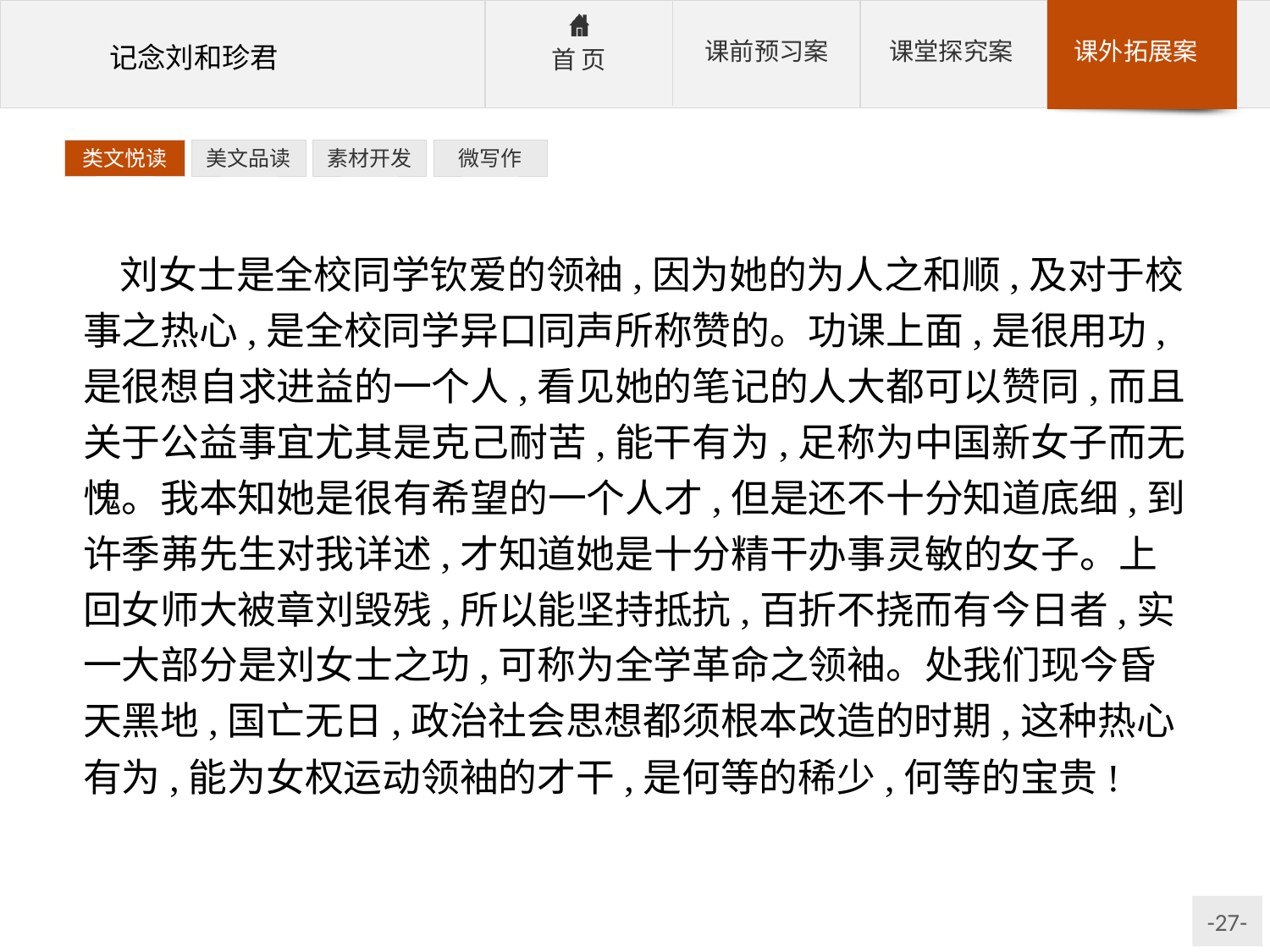

类文悦读
美文品读
素材开发
微写作
刘女士是全校同学钦爱的领袖,因为她的为人之和顺,及对于校事之热心,是全校同学异口同声所称赞的。功课上面,是很用功,是很想自求进益的一个人,看见她的笔记的人大都可以赞同,而且关于公益事宜尤其是克己耐苦,能干有为,足称为中国新女子而无愧。我本知她是很有希望的一个人才,但是还不十分知道底细,到许季茀先生对我详述,才知道她是十分精干办事灵敏的女子。上回女师大被章刘毁残,所以能坚持抵抗,百折不挠而有今日者,实一大部分是刘女士之功,可称为全学革命之领袖。处我们现今昏天黑地,国亡无日,政治社会思想都须根本改造的时期,这种热心有为,能为女权运动领袖的才干,是何等的稀少,何等的宝贵!